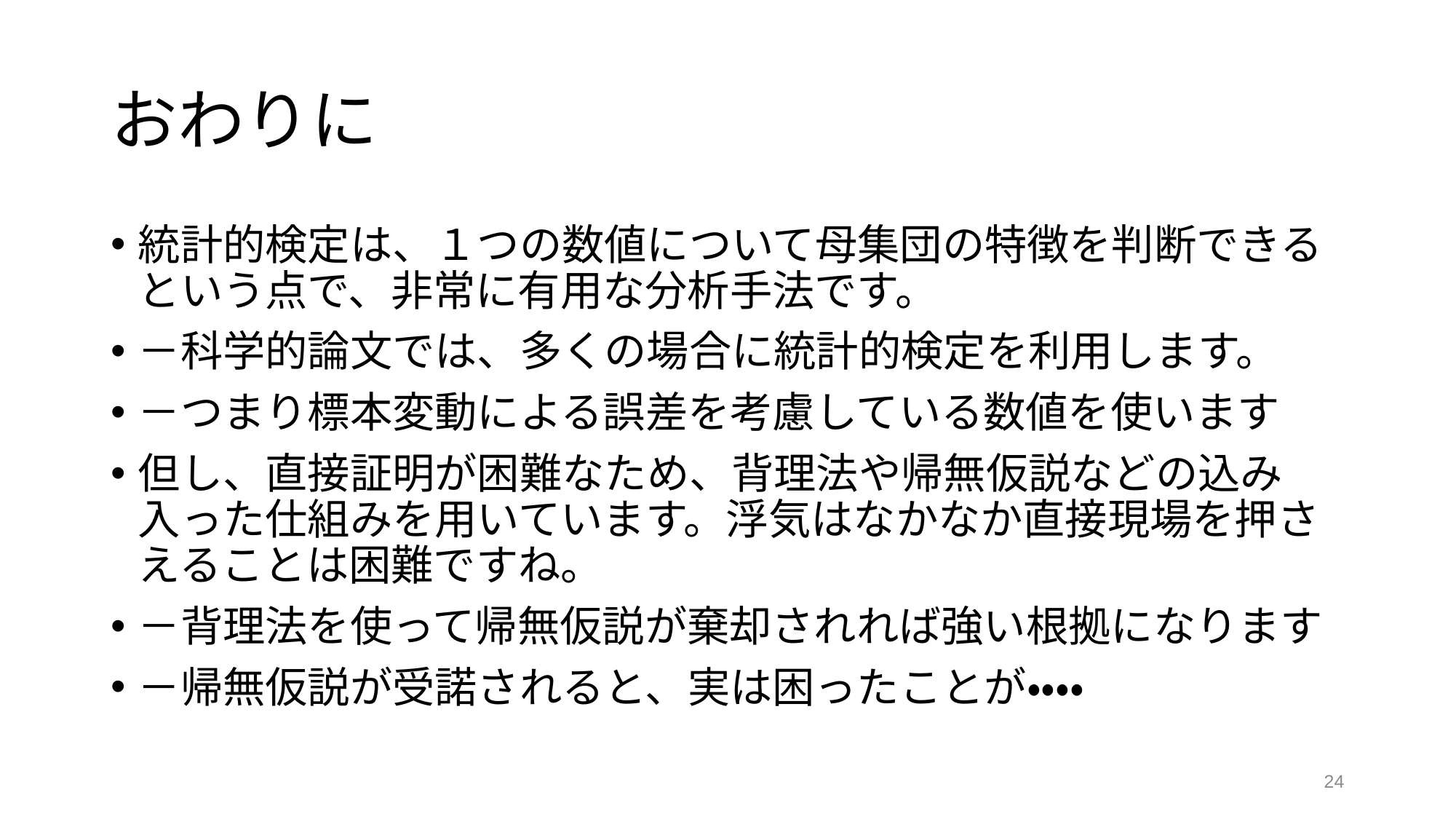

# おわりに
統計的検定は、１つの数値について母集団の特徴を判断できるという点で、非常に有用な分析手法です。
－科学的論文では、多くの場合に統計的検定を利用します。
－つまり標本変動による誤差を考慮している数値を使います
但し、直接証明が困難なため、背理法や帰無仮説などの込み入った仕組みを用いています。浮気はなかなか直接現場を押さえることは困難ですね。
－背理法を使って帰無仮説が棄却されれば強い根拠になります
－帰無仮説が受諾されると、実は困ったことが・・・・
24